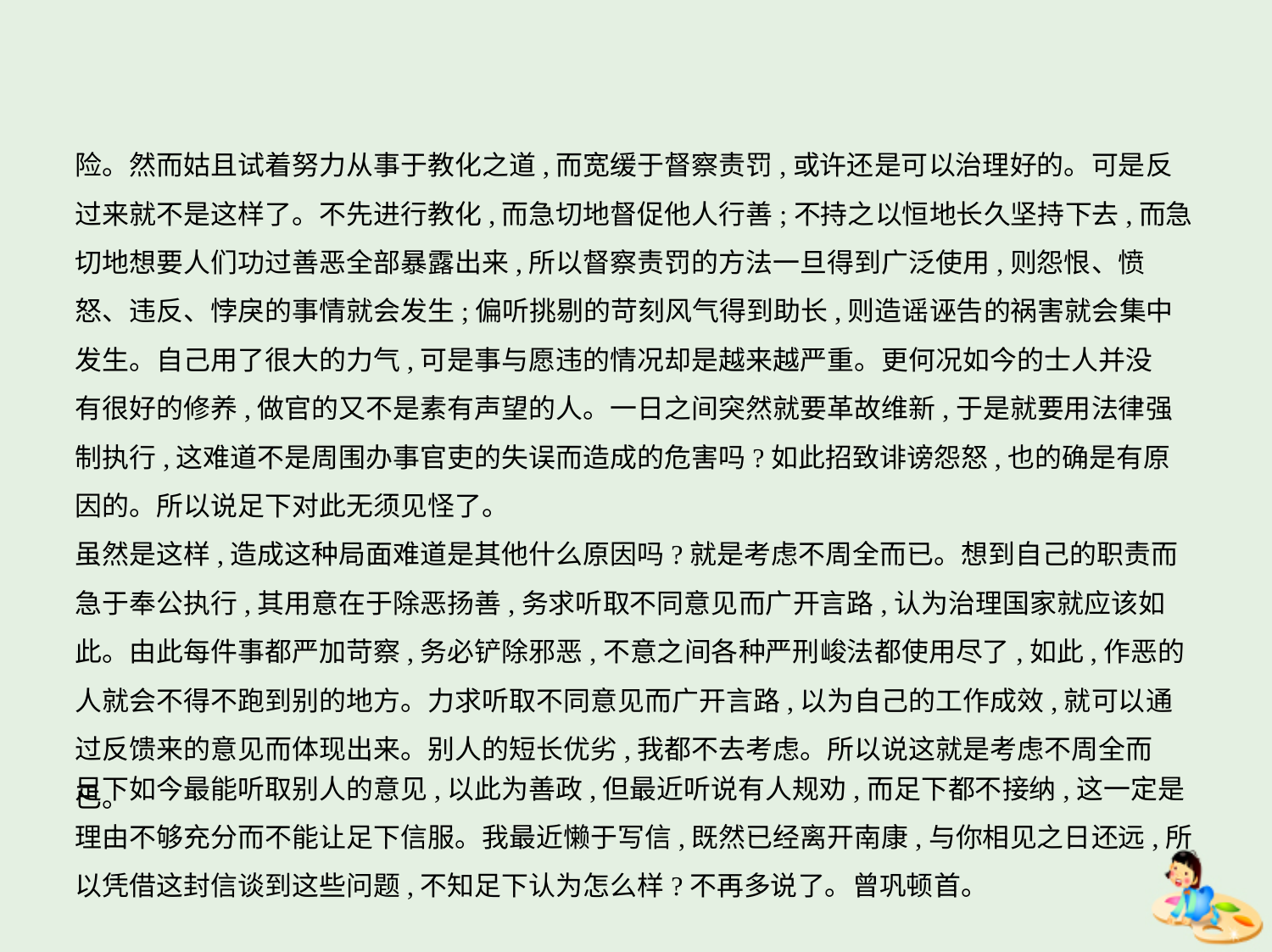

险。然而姑且试着努力从事于教化之道,而宽缓于督察责罚,或许还是可以治理好的。可是反
过来就不是这样了。不先进行教化,而急切地督促他人行善;不持之以恒地长久坚持下去,而急
切地想要人们功过善恶全部暴露出来,所以督察责罚的方法一旦得到广泛使用,则怨恨、愤
怒、违反、悖戾的事情就会发生;偏听挑剔的苛刻风气得到助长,则造谣诬告的祸害就会集中
发生。自己用了很大的力气,可是事与愿违的情况却是越来越严重。更何况如今的士人并没
有很好的修养,做官的又不是素有声望的人。一日之间突然就要革故维新,于是就要用法律强
制执行,这难道不是周围办事官吏的失误而造成的危害吗?如此招致诽谤怨怒,也的确是有原
因的。所以说足下对此无须见怪了。
虽然是这样,造成这种局面难道是其他什么原因吗?就是考虑不周全而已。想到自己的职责而
急于奉公执行,其用意在于除恶扬善,务求听取不同意见而广开言路,认为治理国家就应该如
此。由此每件事都严加苛察,务必铲除邪恶,不意之间各种严刑峻法都使用尽了,如此,作恶的
人就会不得不跑到别的地方。力求听取不同意见而广开言路,以为自己的工作成效,就可以通
过反馈来的意见而体现出来。别人的短长优劣,我都不去考虑。所以说这就是考虑不周全而已。
足下如今最能听取别人的意见,以此为善政,但最近听说有人规劝,而足下都不接纳,这一定是
理由不够充分而不能让足下信服。我最近懒于写信,既然已经离开南康,与你相见之日还远,所
以凭借这封信谈到这些问题,不知足下认为怎么样?不再多说了。曾巩顿首。